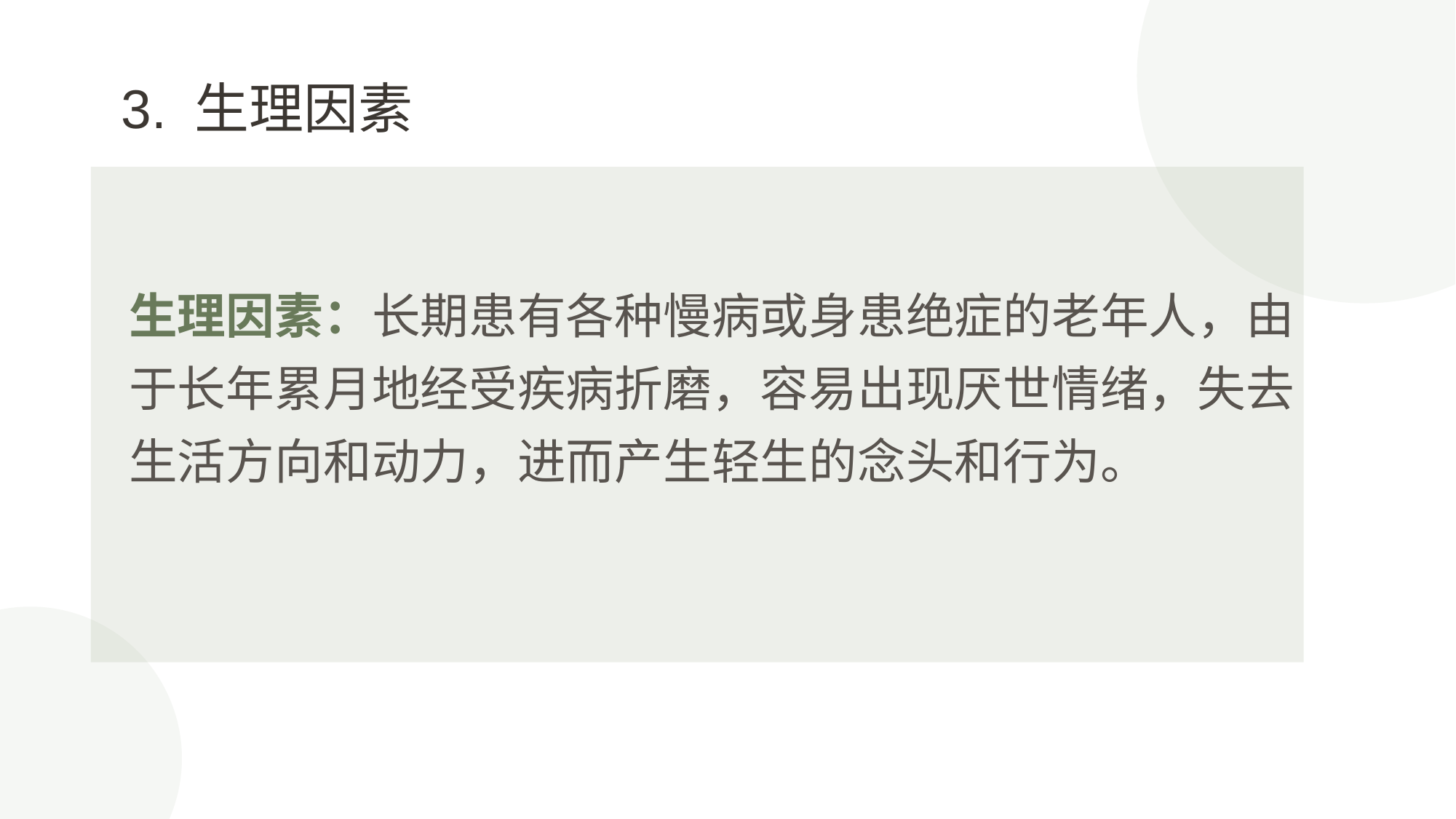

3. 生理因素

生理因素：长期患有各种慢病或身患绝症的老年人，由于长年累月地经受疾病折磨，容易出现厌世情绪，失去生活方向和动力，进而产生轻生的念头和行为。